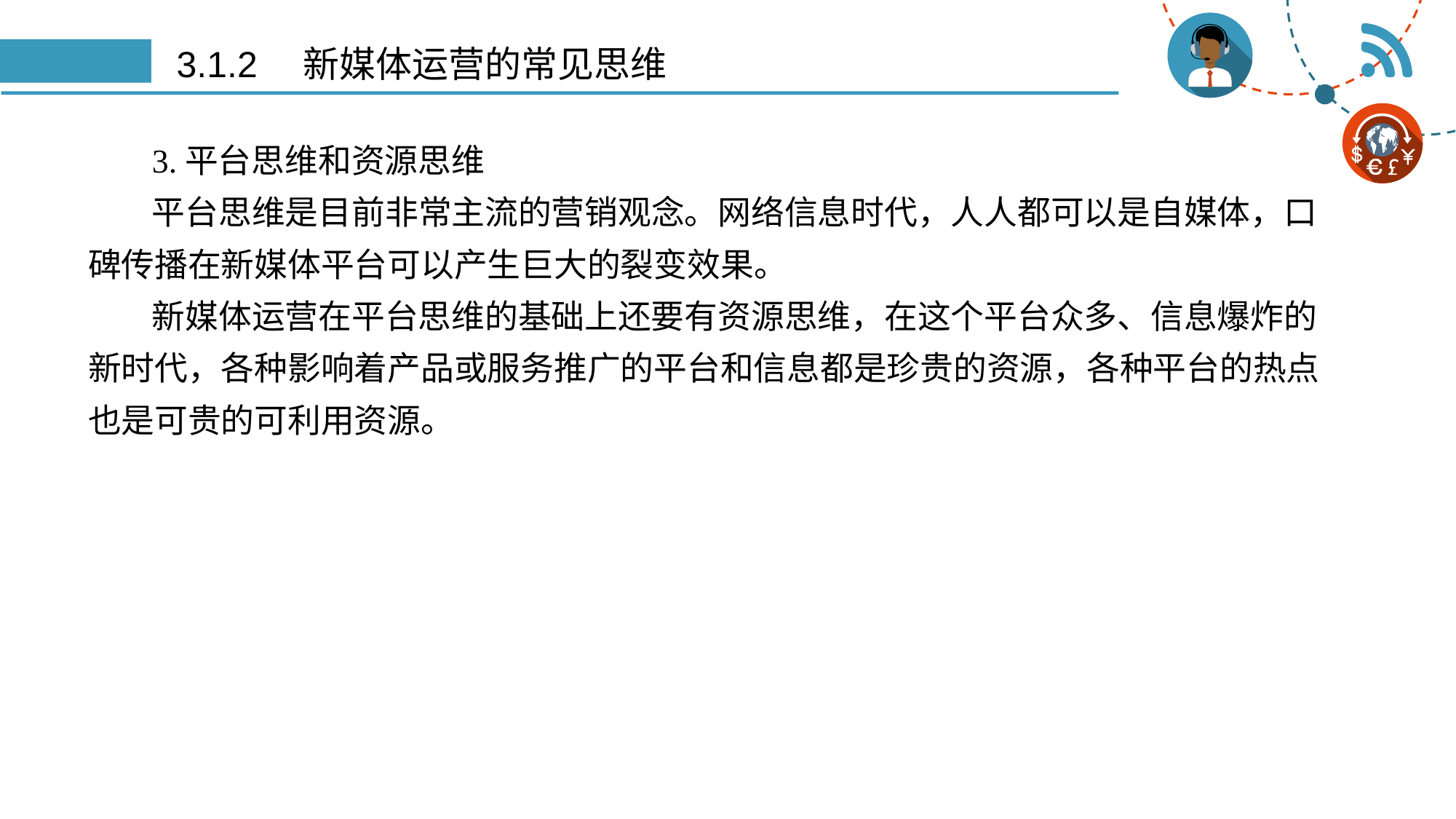

# 3.1.2　新媒体运营的常见思维
3.平台思维和资源思维
平台思维是目前非常主流的营销观念。网络信息时代，人人都可以是自媒体，口碑传播在新媒体平台可以产生巨大的裂变效果。
新媒体运营在平台思维的基础上还要有资源思维，在这个平台众多、信息爆炸的新时代，各种影响着产品或服务推广的平台和信息都是珍贵的资源，各种平台的热点也是可贵的可利用资源。